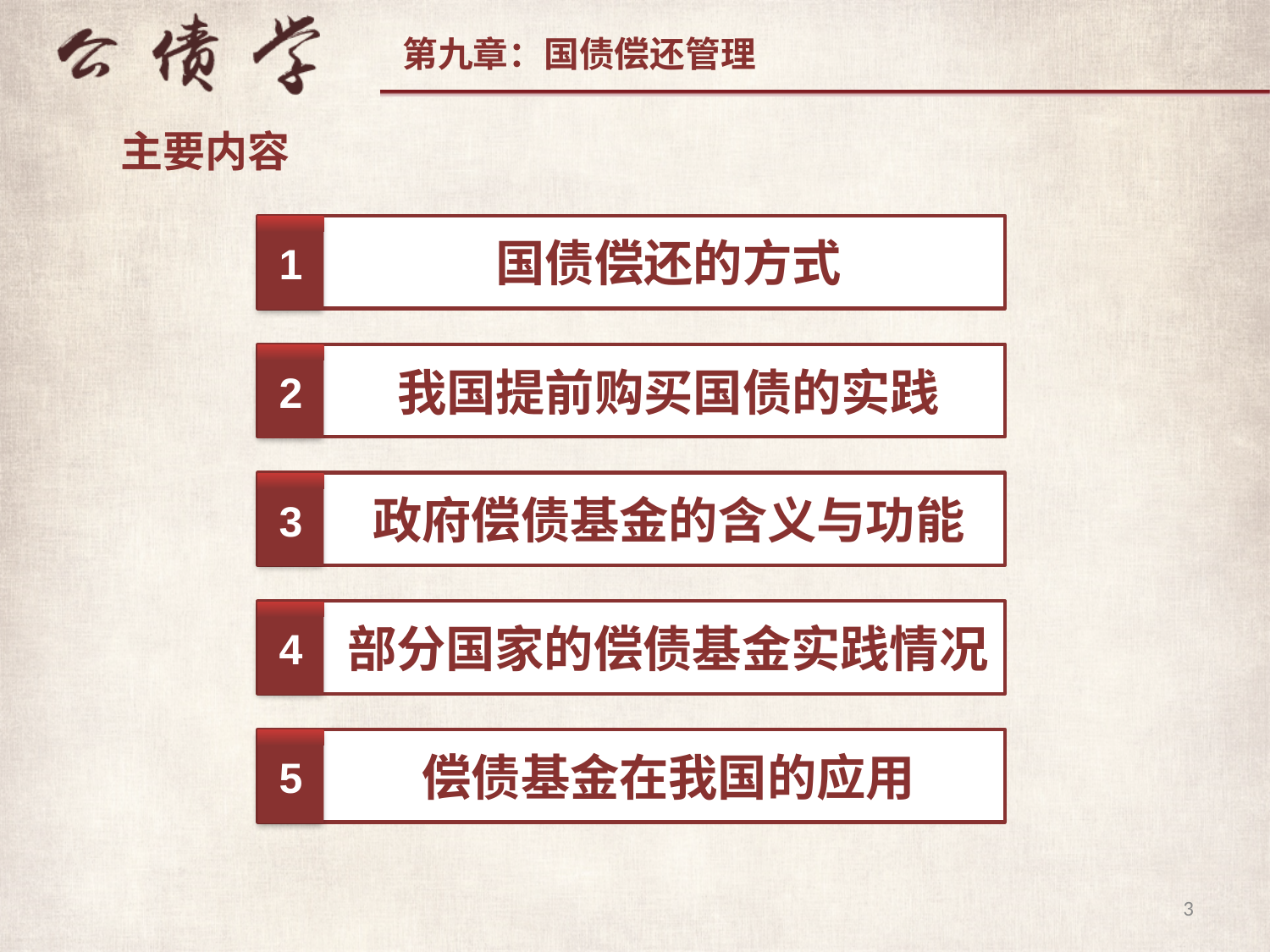

主要内容

1
国债偿还的方式

2
我国提前购买国债的实践

3
政府偿债基金的含义与功能

4
部分国家的偿债基金实践情况

5
偿债基金在我国的应用
3